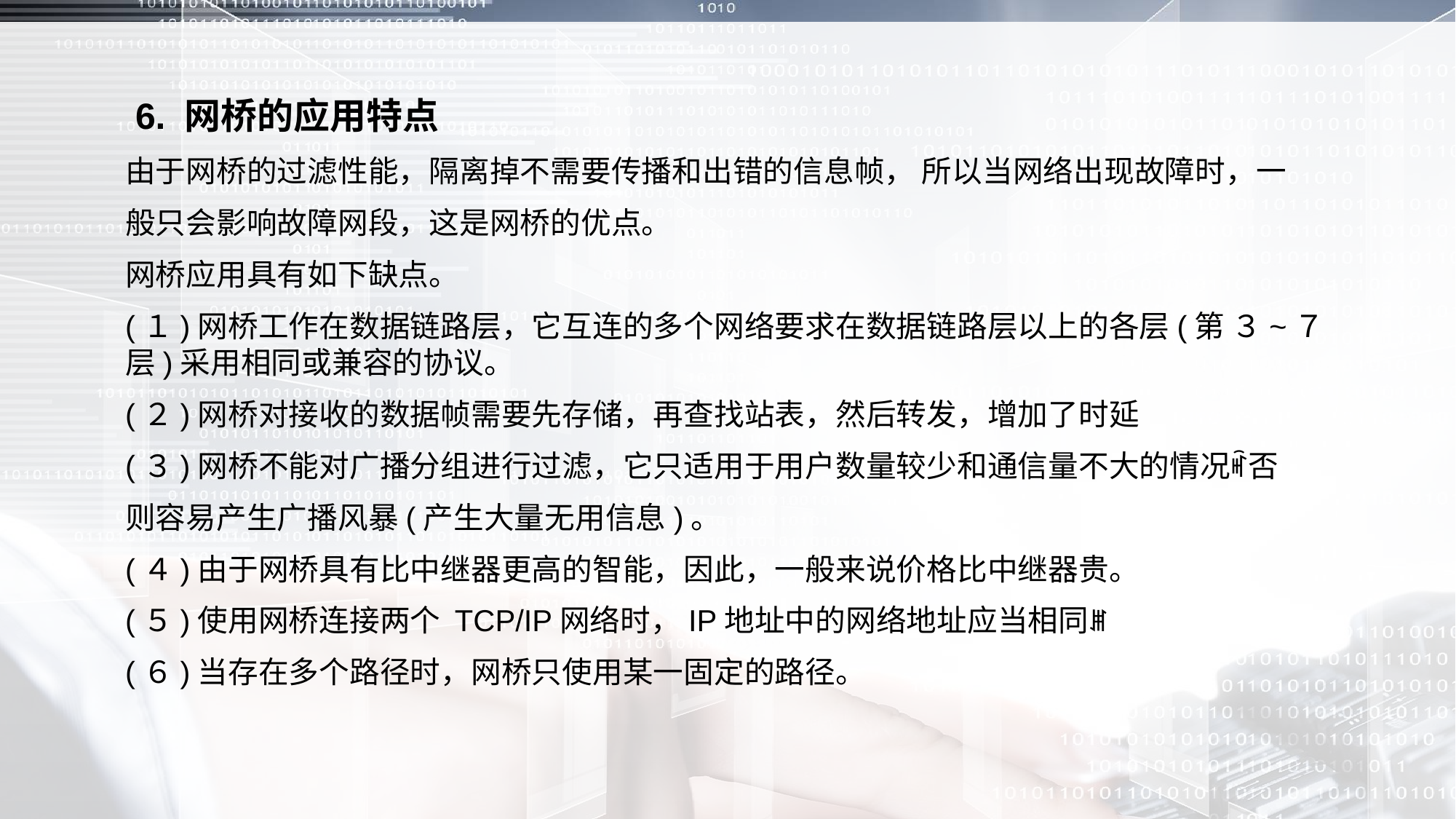

6. 网桥的应用特点
由于网桥的过滤性能，隔离掉不需要传播和出错的信息帧， 所以当网络出现故障时，一
般只会影响故障网段，这是网桥的优点。
网桥应用具有如下缺点。
(１)网桥工作在数据链路层，它互连的多个网络要求在数据链路层以上的各层(第 ３~７层)采用相同或兼容的协议。
(２)网桥对接收的数据帧需要先存储，再查找站表，然后转发，增加了时延
(３)网桥不能对广播分组进行过滤，它只适用于用户数量较少和通信量不大的情况ꎬ否
则容易产生广播风暴(产生大量无用信息)。
(４)由于网桥具有比中继器更高的智能，因此，一般来说价格比中继器贵。
(５)使用网桥连接两个 TCP/IP网络时，IP地址中的网络地址应当相同ꎮ
(６)当存在多个路径时，网桥只使用某一固定的路径。